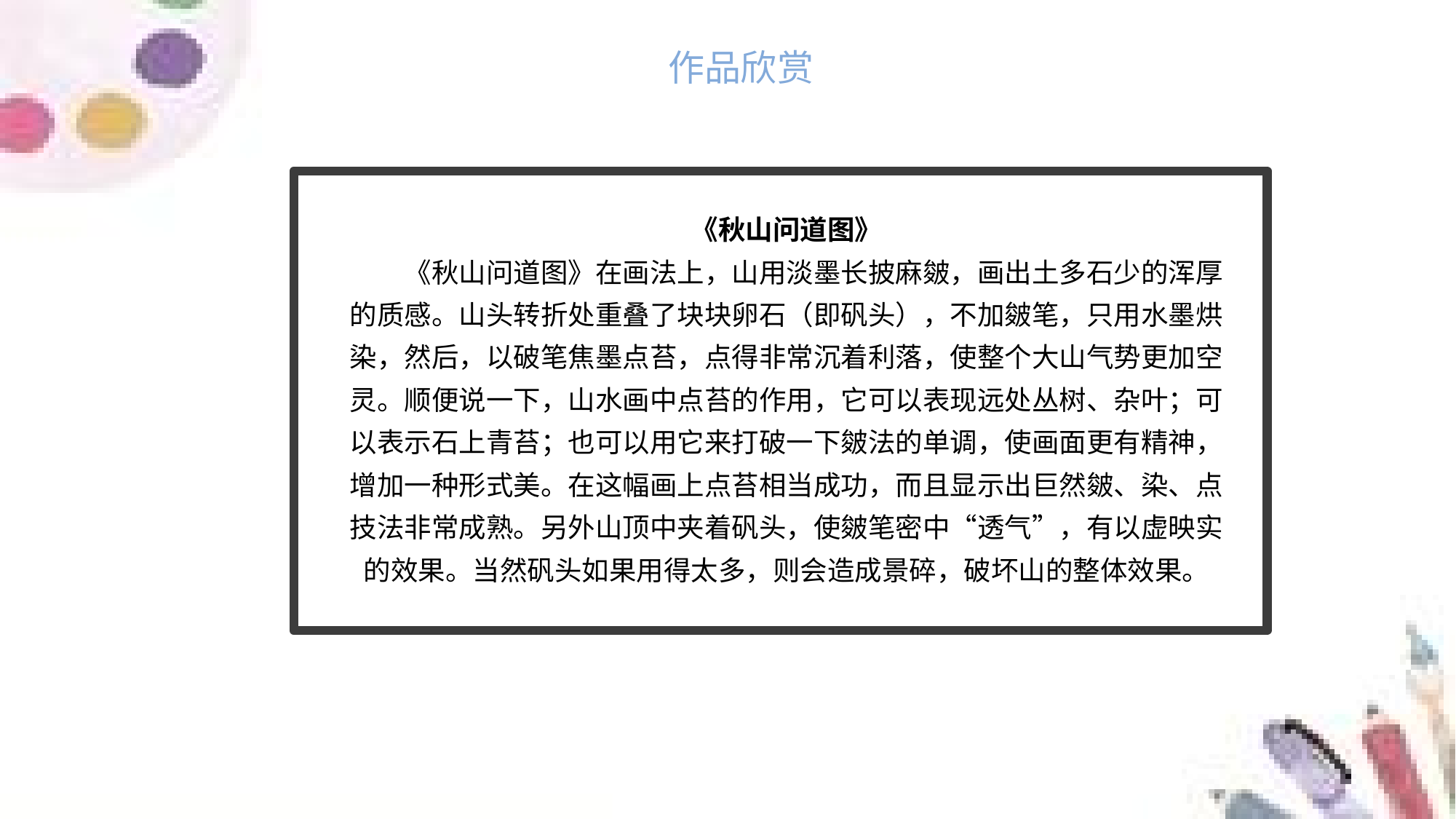

作品欣赏

《秋山问道图》
《秋山问道图》在画法上，山用淡墨长披麻皴，画出土多石少的浑厚的质感。山头转折处重叠了块块卵石（即矾头），不加皴笔，只用水墨烘染，然后，以破笔焦墨点苔，点得非常沉着利落，使整个大山气势更加空灵。顺便说一下，山水画中点苔的作用，它可以表现远处丛树、杂叶；可以表示石上青苔；也可以用它来打破一下皴法的单调，使画面更有精神，增加一种形式美。在这幅画上点苔相当成功，而且显示出巨然皴、染、点技法非常成熟。另外山顶中夹着矾头，使皴笔密中“透气”，有以虚映实的效果。当然矾头如果用得太多，则会造成景碎，破坏山的整体效果。
19